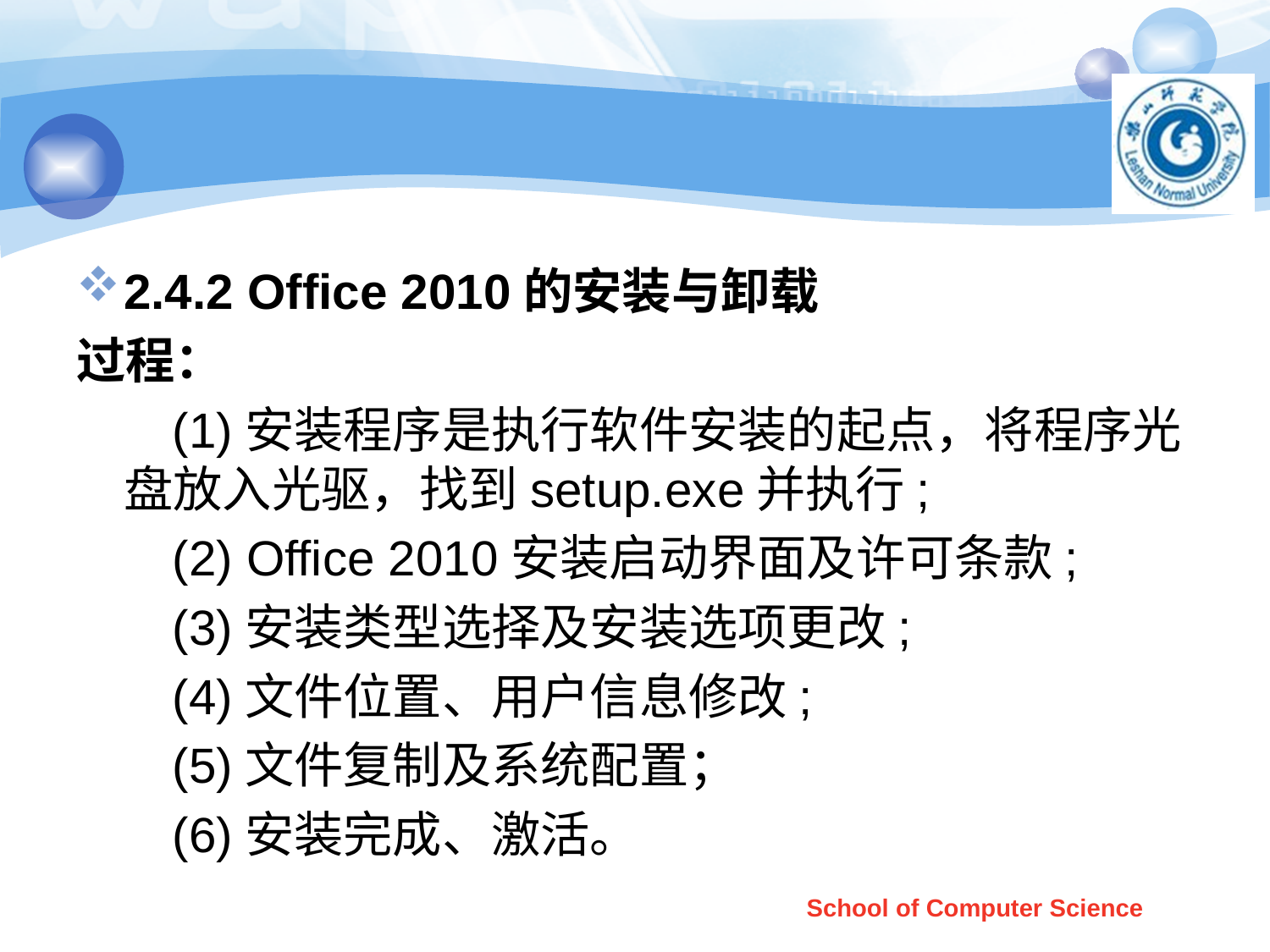

#
2.4.2 Office 2010的安装与卸载
过程：
       (1)安装程序是执行软件安装的起点，将程序光盘放入光驱，找到setup.exe并执行;
       (2) Office 2010安装启动界面及许可条款;
       (3)安装类型选择及安装选项更改;
       (4)文件位置、用户信息修改;
       (5)文件复制及系统配置；
       (6)安装完成、激活。

School of Computer Science